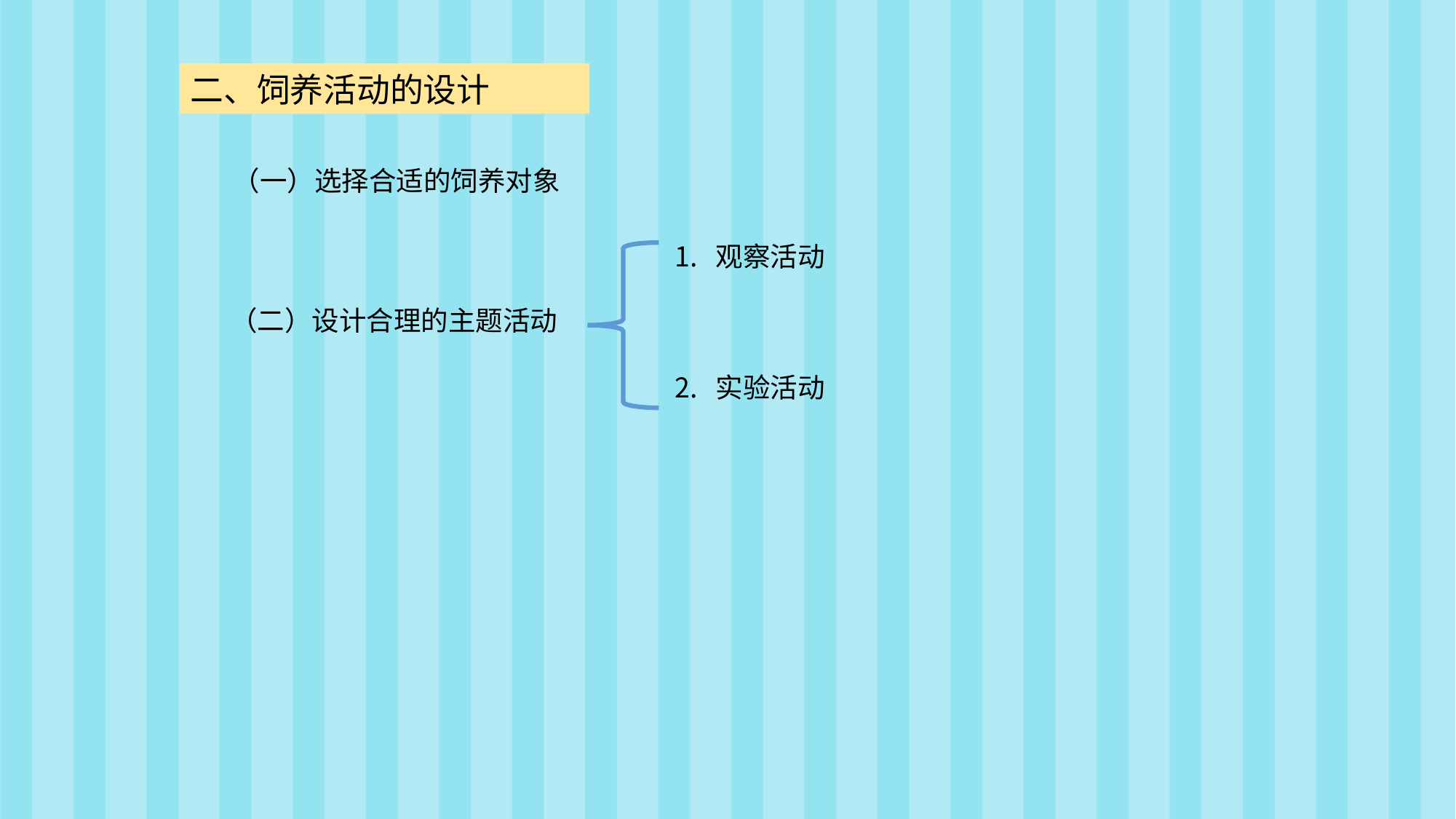

二、饲养活动的设计
（一）选择合适的饲养对象
观察活动

实验活动

（二）设计合理的主题活动